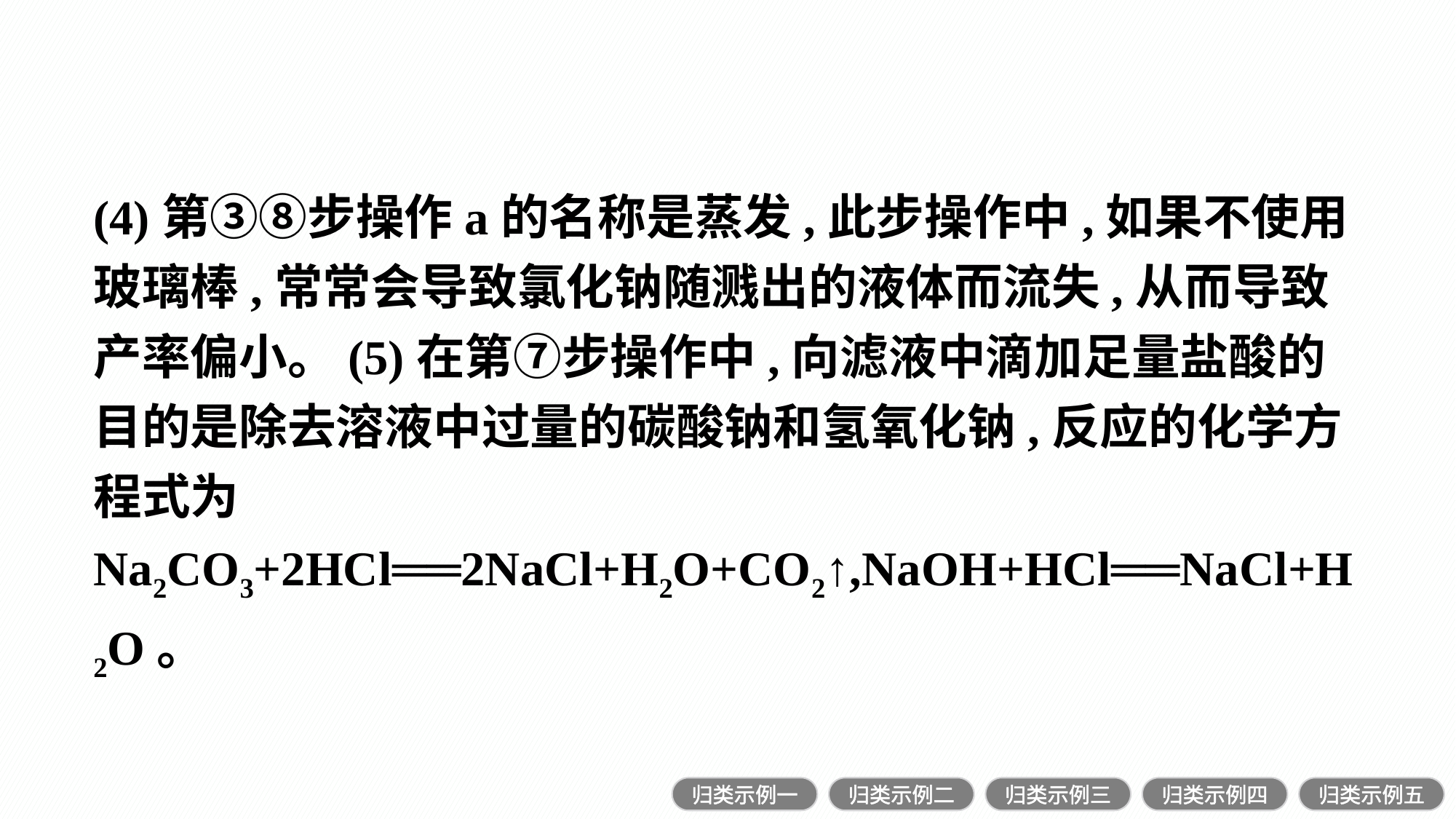

(4)第③⑧步操作a的名称是蒸发,此步操作中,如果不使用玻璃棒,常常会导致氯化钠随溅出的液体而流失,从而导致产率偏小。(5)在第⑦步操作中,向滤液中滴加足量盐酸的目的是除去溶液中过量的碳酸钠和氢氧化钠,反应的化学方程式为Na2CO3+2HCl══2NaCl+H2O+CO2↑,NaOH+HCl══NaCl+H2O。